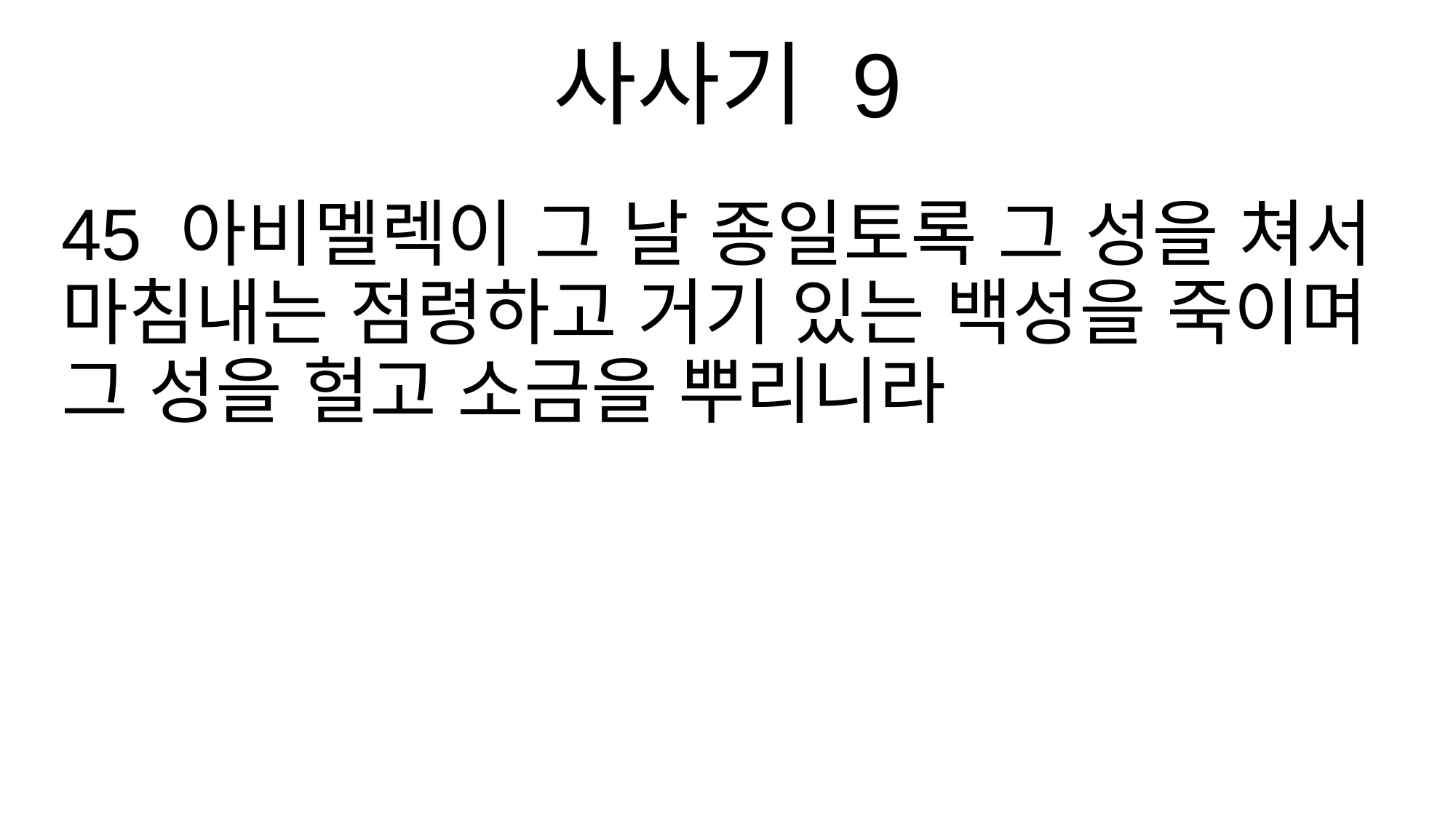

사사기 9
45 아비멜렉이 그 날 종일토록 그 성을 쳐서 마침내는 점령하고 거기 있는 백성을 죽이며 그 성을 헐고 소금을 뿌리니라